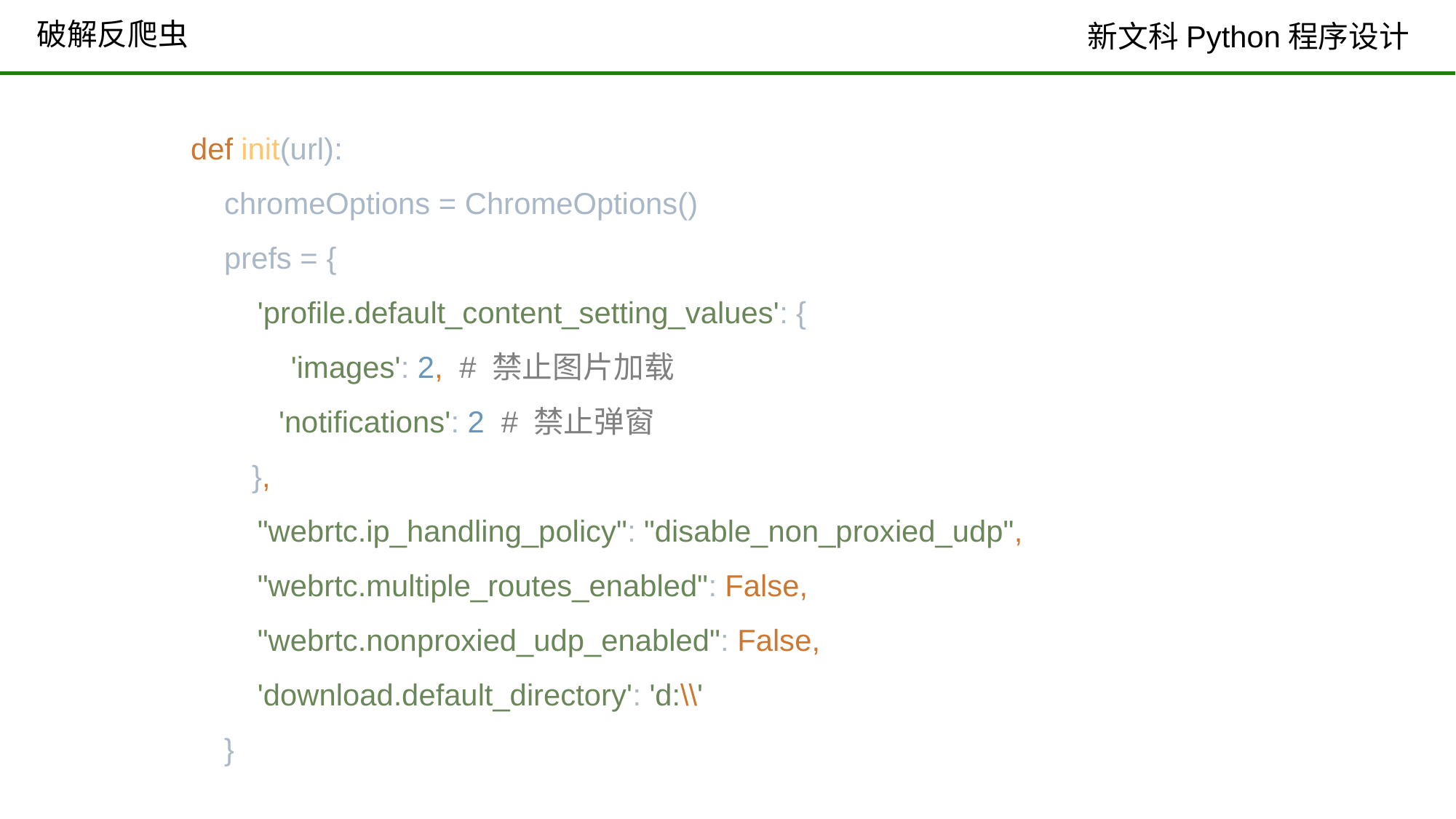

# 破解反爬虫
def init(url):
    chromeOptions = ChromeOptions()
    prefs = {
        'profile.default_content_setting_values': {
            'images': 2,  # 禁止图片加载
            'notifications': 2  # 禁止弹窗
        },
        "webrtc.ip_handling_policy": "disable_non_proxied_udp",
        "webrtc.multiple_routes_enabled": False,
        "webrtc.nonproxied_udp_enabled": False,
        'download.default_directory': 'd:\\'
    }